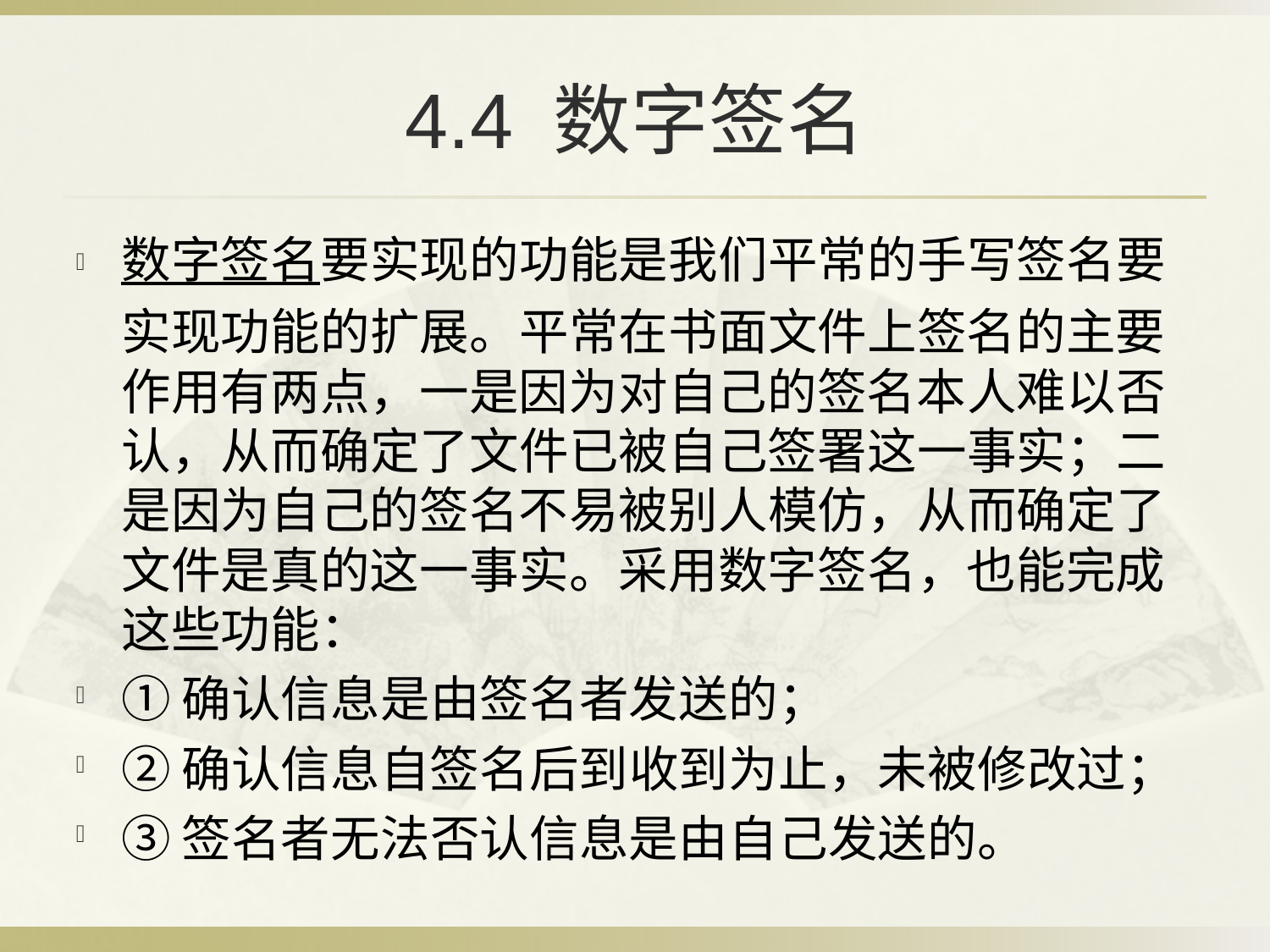

# 4.4 数字签名
数字签名要实现的功能是我们平常的手写签名要实现功能的扩展。平常在书面文件上签名的主要作用有两点，一是因为对自己的签名本人难以否认，从而确定了文件已被自己签署这一事实；二是因为自己的签名不易被别人模仿，从而确定了文件是真的这一事实。采用数字签名，也能完成这些功能：
①确认信息是由签名者发送的；
②确认信息自签名后到收到为止，未被修改过；
③签名者无法否认信息是由自己发送的。